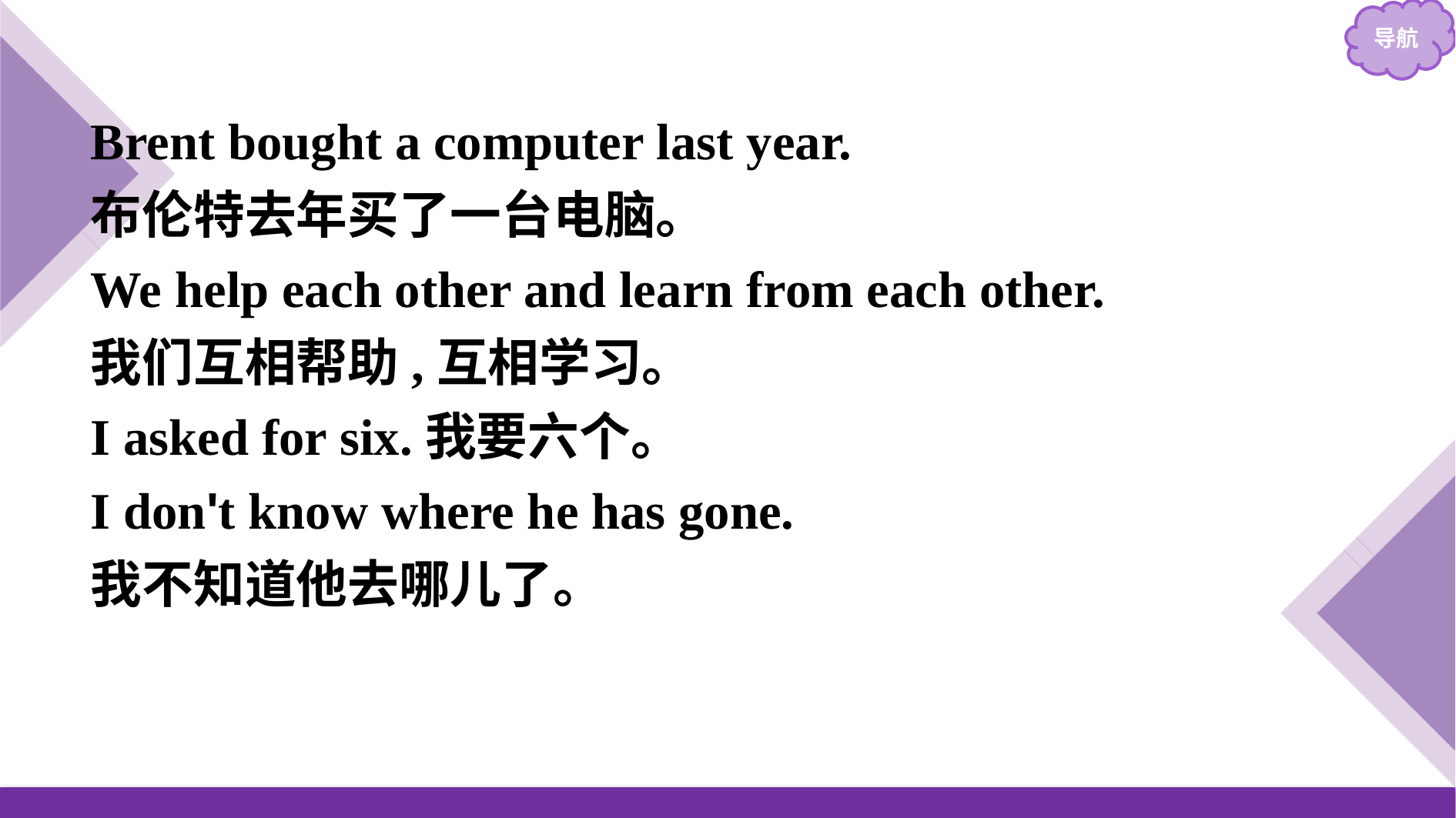

Brent bought a computer last year.
布伦特去年买了一台电脑。
We help each other and learn from each other.
我们互相帮助,互相学习。
I asked for six.我要六个。
I don't know where he has gone.
我不知道他去哪儿了。